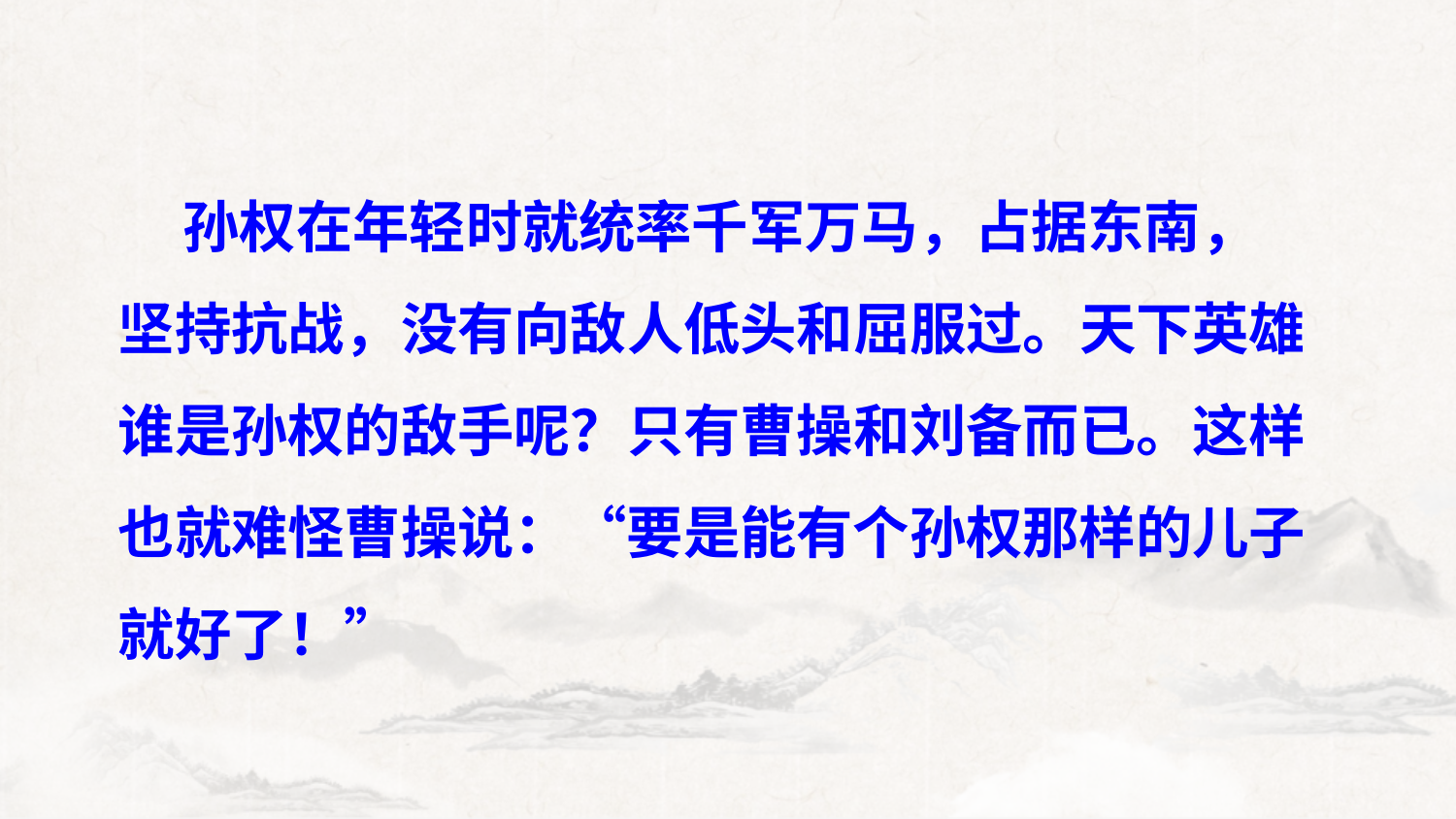

孙权在年轻时就统率千军万马，占据东南，坚持抗战，没有向敌人低头和屈服过。天下英雄谁是孙权的敌手呢？只有曹操和刘备而已。这样也就难怪曹操说：“要是能有个孙权那样的儿子就好了！”